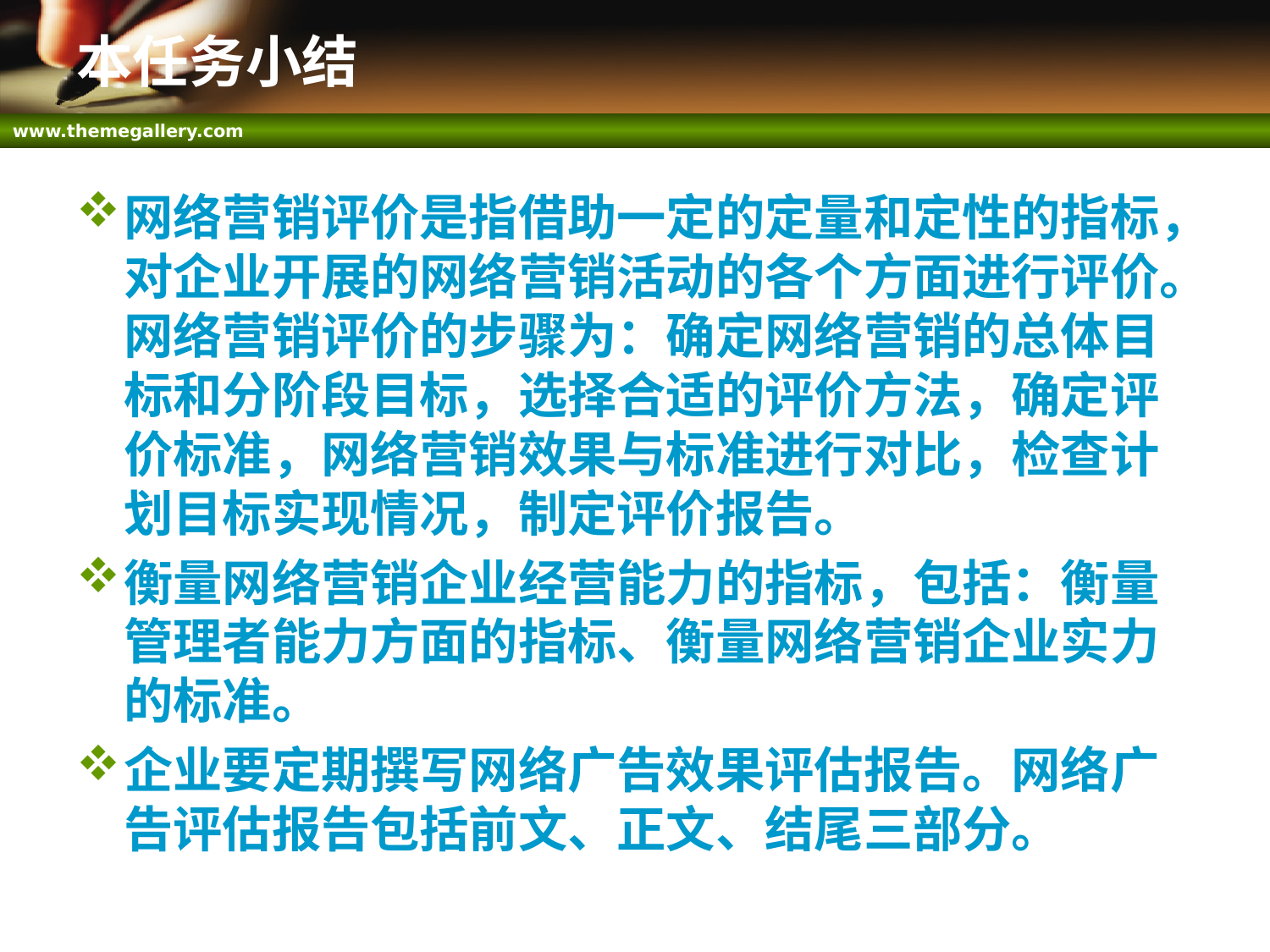

# 本任务小结
网络营销评价是指借助一定的定量和定性的指标，对企业开展的网络营销活动的各个方面进行评价。网络营销评价的步骤为：确定网络营销的总体目标和分阶段目标，选择合适的评价方法，确定评价标准，网络营销效果与标准进行对比，检查计划目标实现情况，制定评价报告。
衡量网络营销企业经营能力的指标，包括：衡量管理者能力方面的指标、衡量网络营销企业实力的标准。
企业要定期撰写网络广告效果评估报告。网络广告评估报告包括前文、正文、结尾三部分。